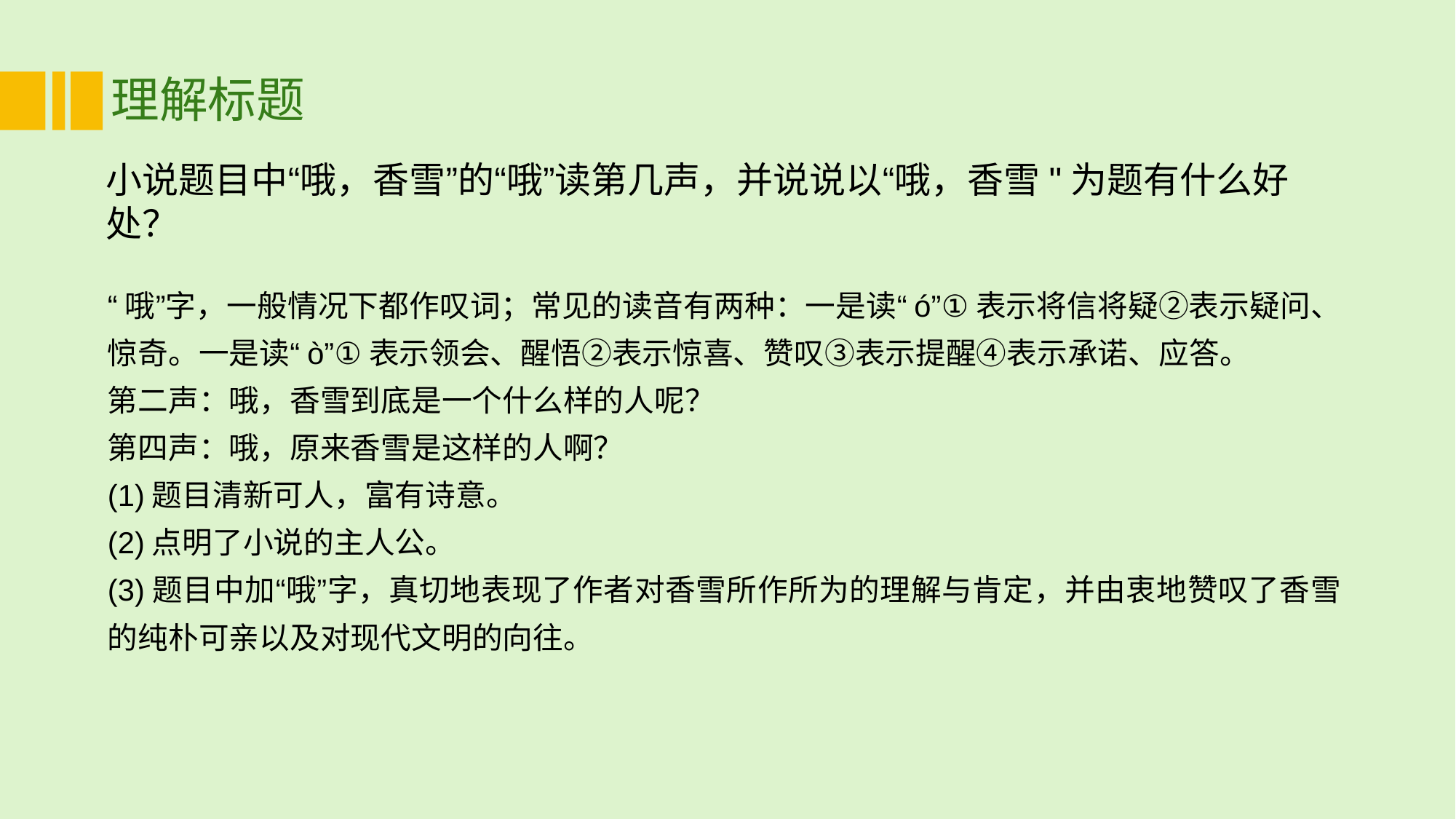

# 理解标题
小说题目中“哦，香雪”的“哦”读第几声，并说说以“哦，香雪"为题有什么好处？
“哦”字，一般情况下都作叹词；常见的读音有两种：一是读“ó”①表示将信将疑②表示疑问、惊奇。一是读“ò”①表示领会、醒悟②表示惊喜、赞叹③表示提醒④表示承诺、应答。
第二声：哦，香雪到底是一个什么样的人呢？
第四声：哦，原来香雪是这样的人啊？
(1)题目清新可人，富有诗意。
(2)点明了小说的主人公。
(3)题目中加“哦”字，真切地表现了作者对香雪所作所为的理解与肯定，并由衷地赞叹了香雪的纯朴可亲以及对现代文明的向往。